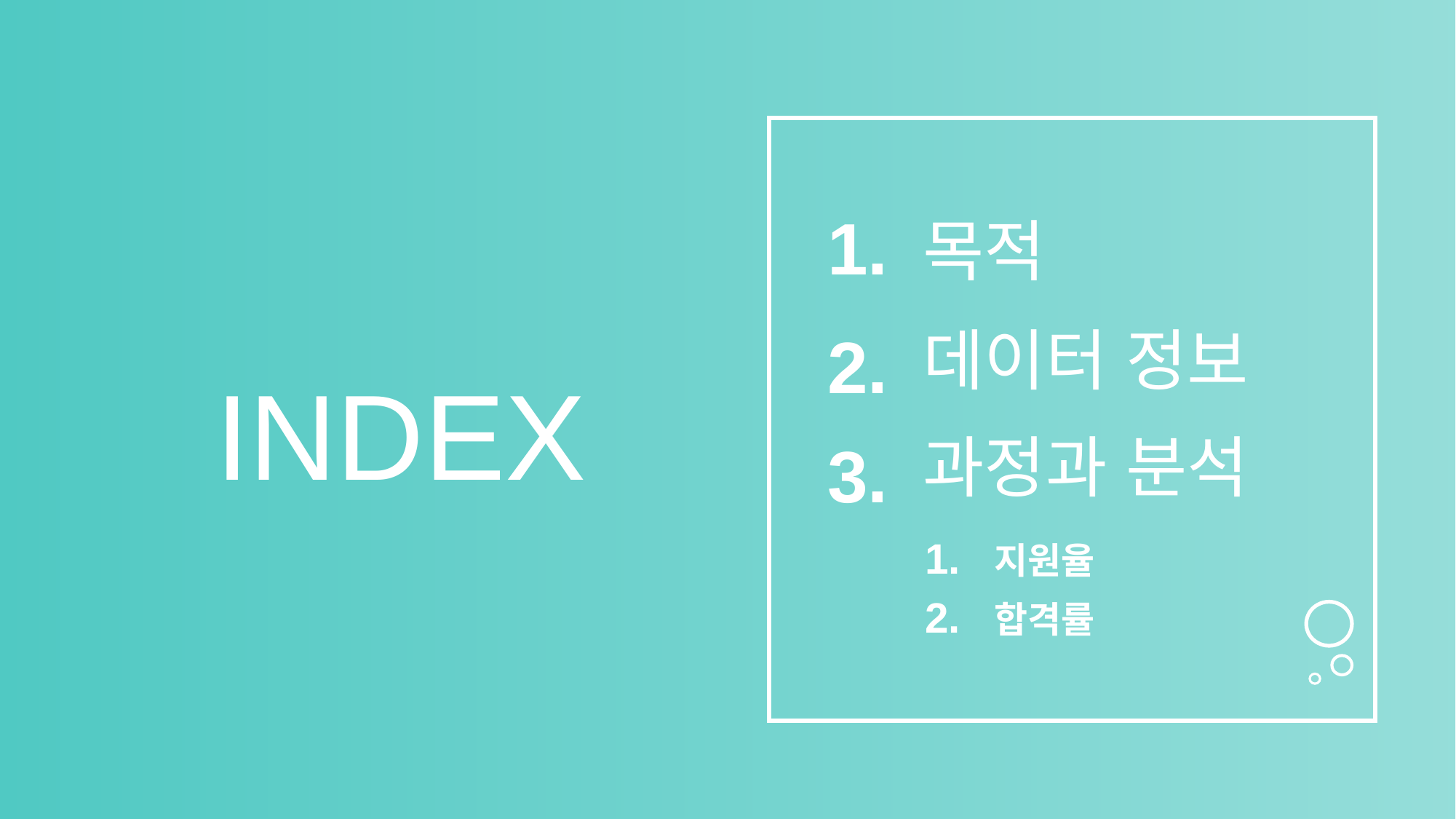

1.
목적
데이터 정보
2.
INDEX
과정과 분석
3.
1.  지원율
2.  합격률